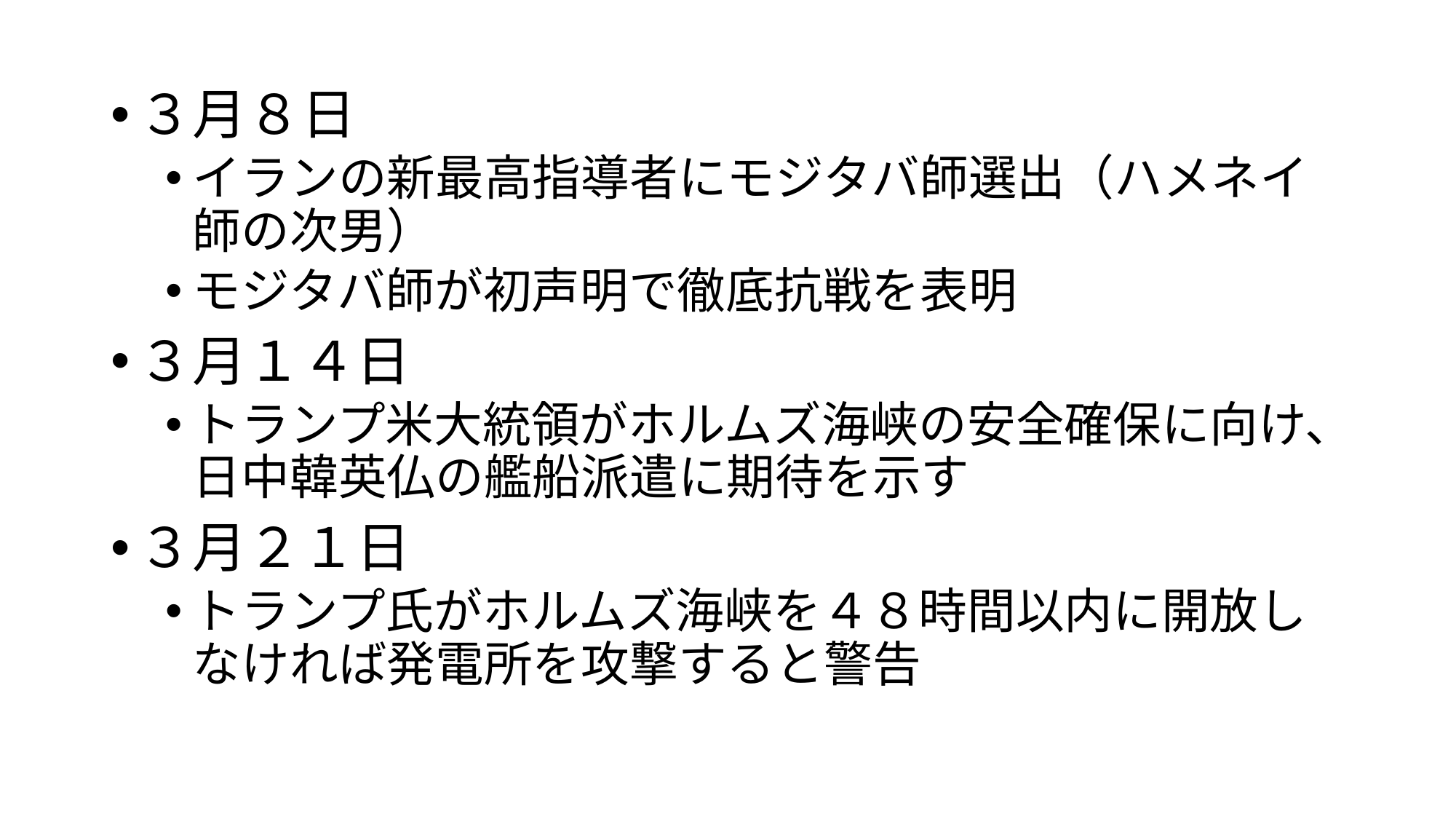

３月８日
イランの新最高指導者にモジタバ師選出（ハメネイ師の次男）
モジタバ師が初声明で徹底抗戦を表明
３月１４日
トランプ米大統領がホルムズ海峡の安全確保に向け、日中韓英仏の艦船派遣に期待を示す
３月２１日
トランプ氏がホルムズ海峡を４８時間以内に開放しなければ発電所を攻撃すると警告